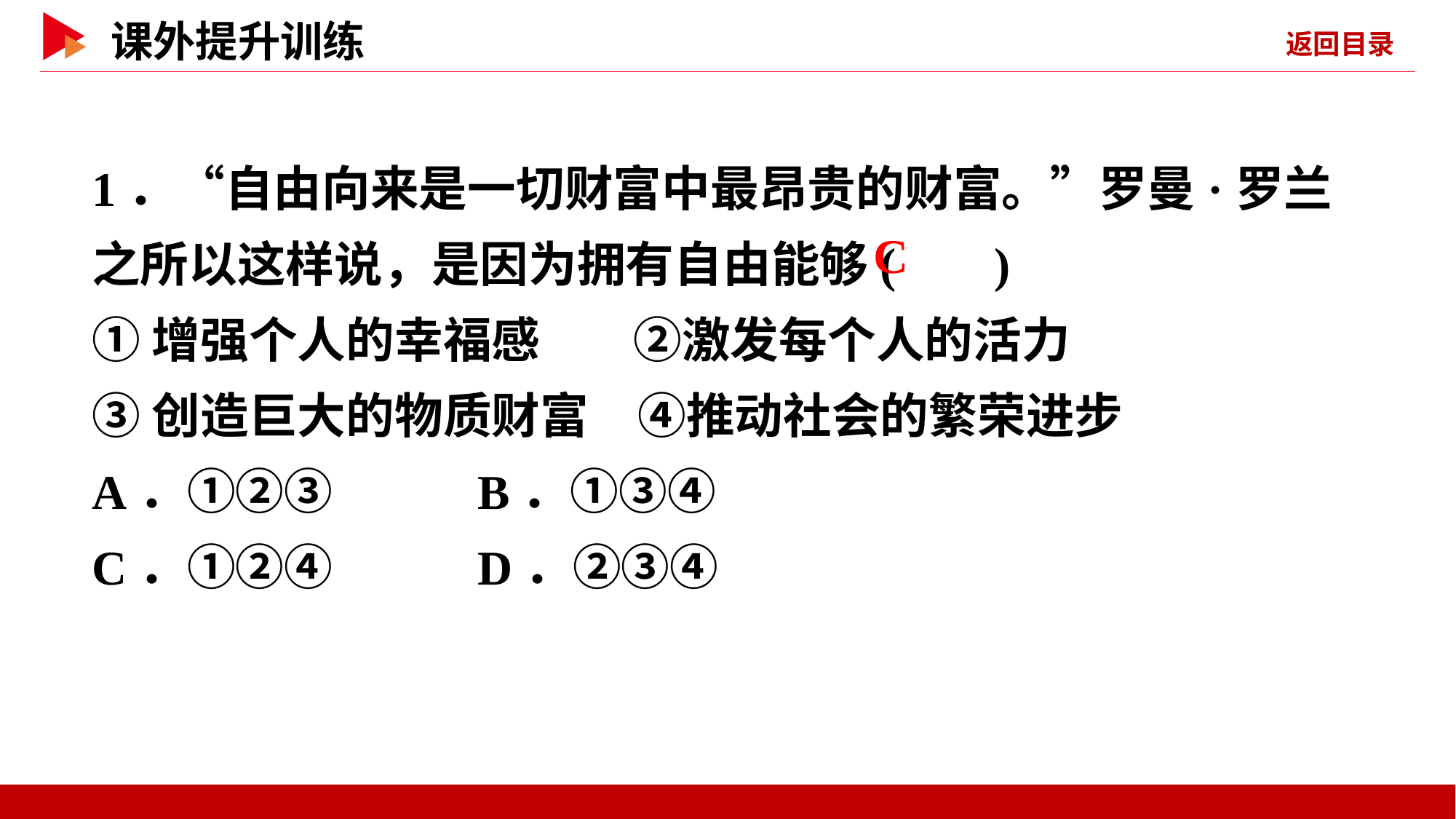

1．“自由向来是一切财富中最昂贵的财富。”罗曼·罗兰之所以这样说，是因为拥有自由能够(        )
①增强个人的幸福感　    ②激发每个人的活力
③创造巨大的物质财富　④推动社会的繁荣进步
A．①②③            B．①③④
C．①②④            D．②③④
   C